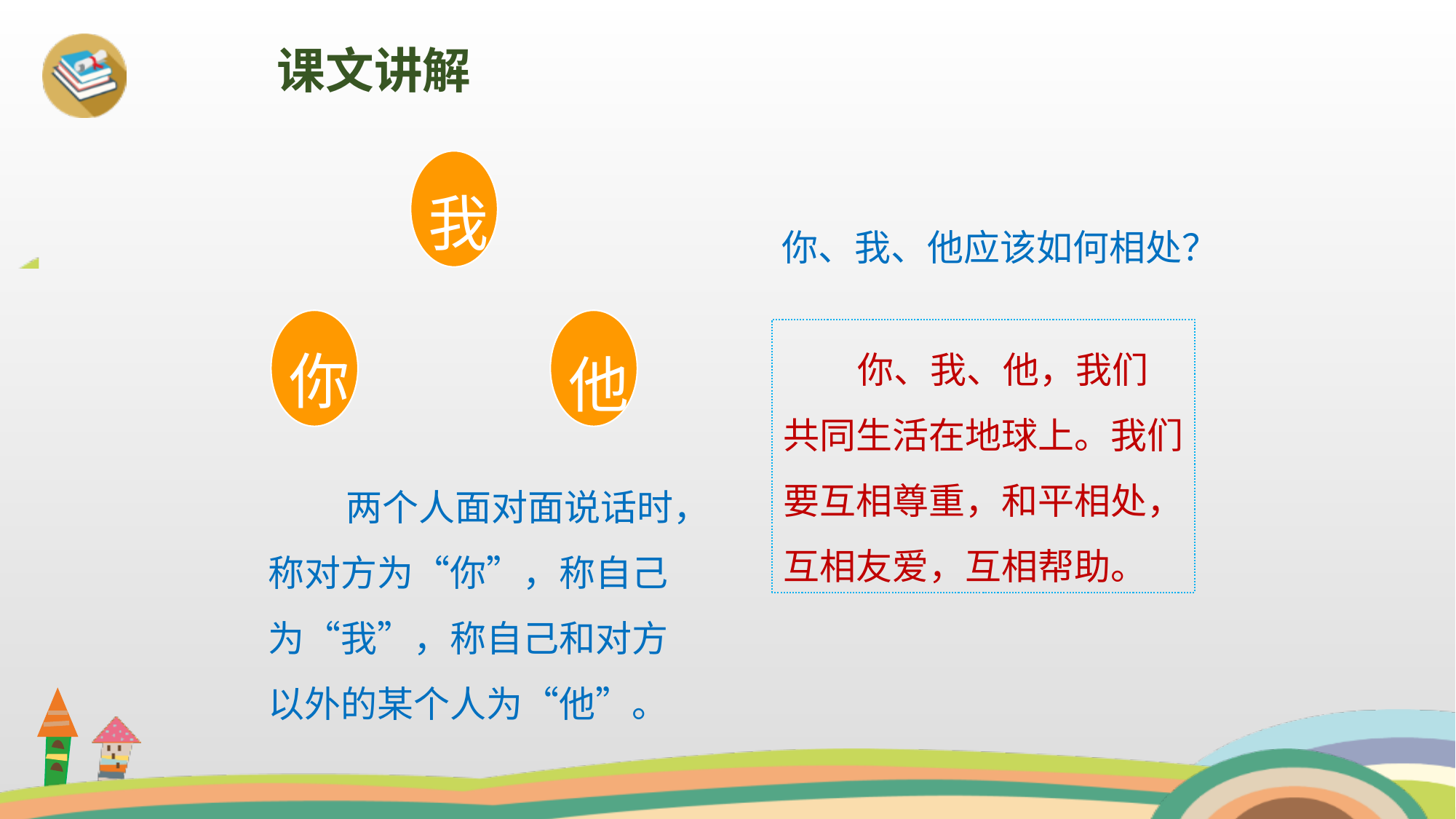

课文讲解
我

你

他

你、我、他应该如何相处？
        你、我、他，我们共同生活在地球上。我们要互相尊重，和平相处，互相友爱，互相帮助。
    两个人面对面说话时，称对方为“你”，称自己为“我”，称自己和对方以外的某个人为“他”。